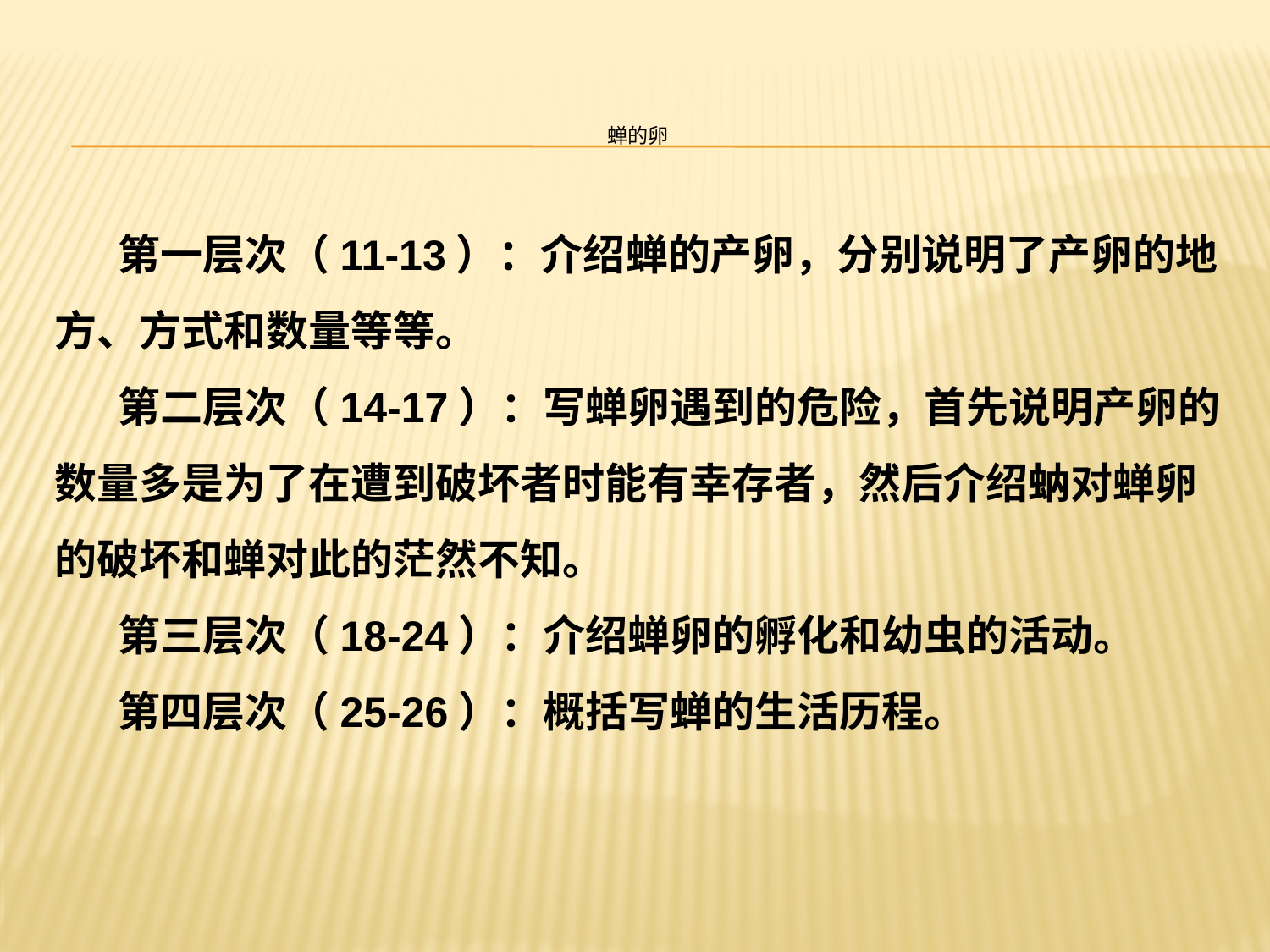

# 蝉的卵
第一层次（11-13）：介绍蝉的产卵，分别说明了产卵的地方、方式和数量等等。
第二层次（14-17）：写蝉卵遇到的危险，首先说明产卵的数量多是为了在遭到破坏者时能有幸存者，然后介绍蚋对蝉卵的破坏和蝉对此的茫然不知。
第三层次（18-24）：介绍蝉卵的孵化和幼虫的活动。
第四层次（25-26）：概括写蝉的生活历程。